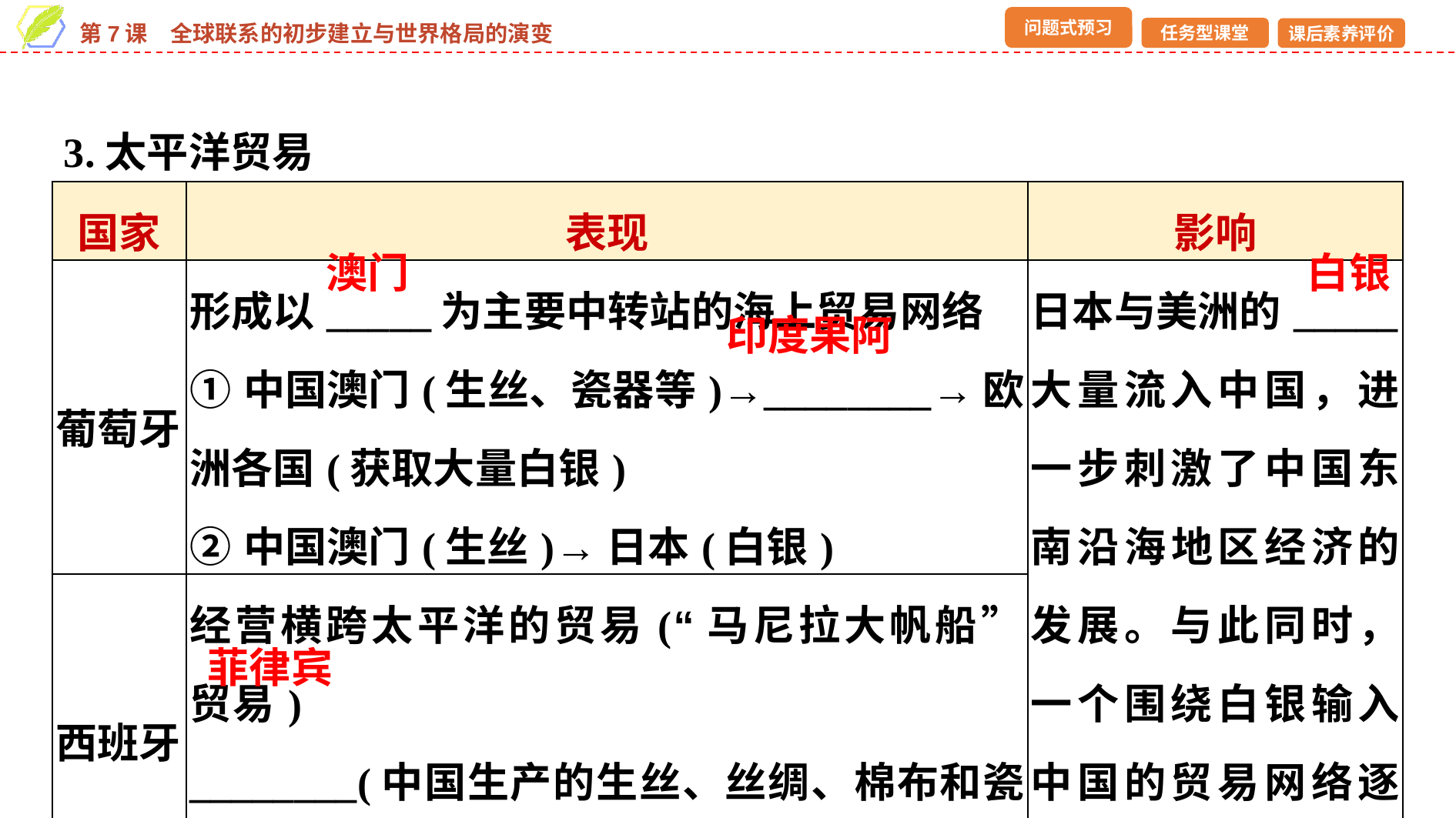

3.太平洋贸易
| 国家 | 表现 | 影响 |
| --- | --- | --- |
| 葡萄牙 | 形成以\_\_\_\_\_为主要中转站的海上贸易网络 ①中国澳门(生丝、瓷器等)→\_\_\_\_\_\_\_\_→欧洲各国(获取大量白银) ②中国澳门(生丝)→日本(白银) | 日本与美洲的\_\_\_\_\_大量流入中国，进一步刺激了中国东南沿海地区经济的发展。与此同时，一个围绕白银输入中国的贸易网络逐渐形成 |
| 西班牙 | 经营横跨太平洋的贸易(“马尼拉大帆船”贸易) \_\_\_\_\_\_\_\_(中国生产的生丝、丝绸、棉布和瓷器)→墨西哥(白银) |  |
澳门
白银
印度果阿
菲律宾